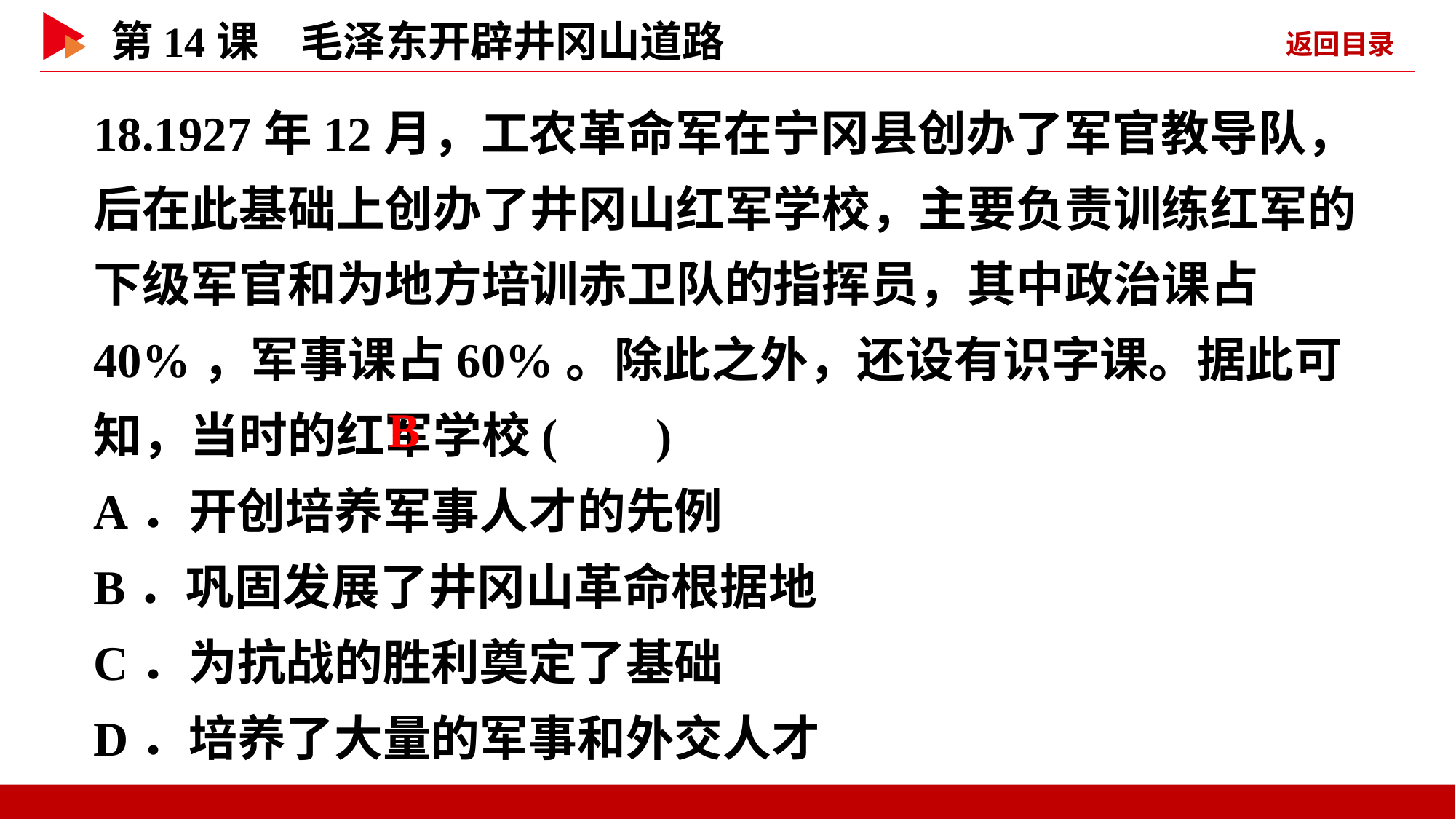

18.1927年12月，工农革命军在宁冈县创办了军官教导队，后在此基础上创办了井冈山红军学校，主要负责训练红军的下级军官和为地方培训赤卫队的指挥员，其中政治课占40%，军事课占60%。除此之外，还设有识字课。据此可知，当时的红军学校(        )
A．开创培养军事人才的先例
B．巩固发展了井冈山革命根据地
C．为抗战的胜利奠定了基础
D．培养了大量的军事和外交人才
   B